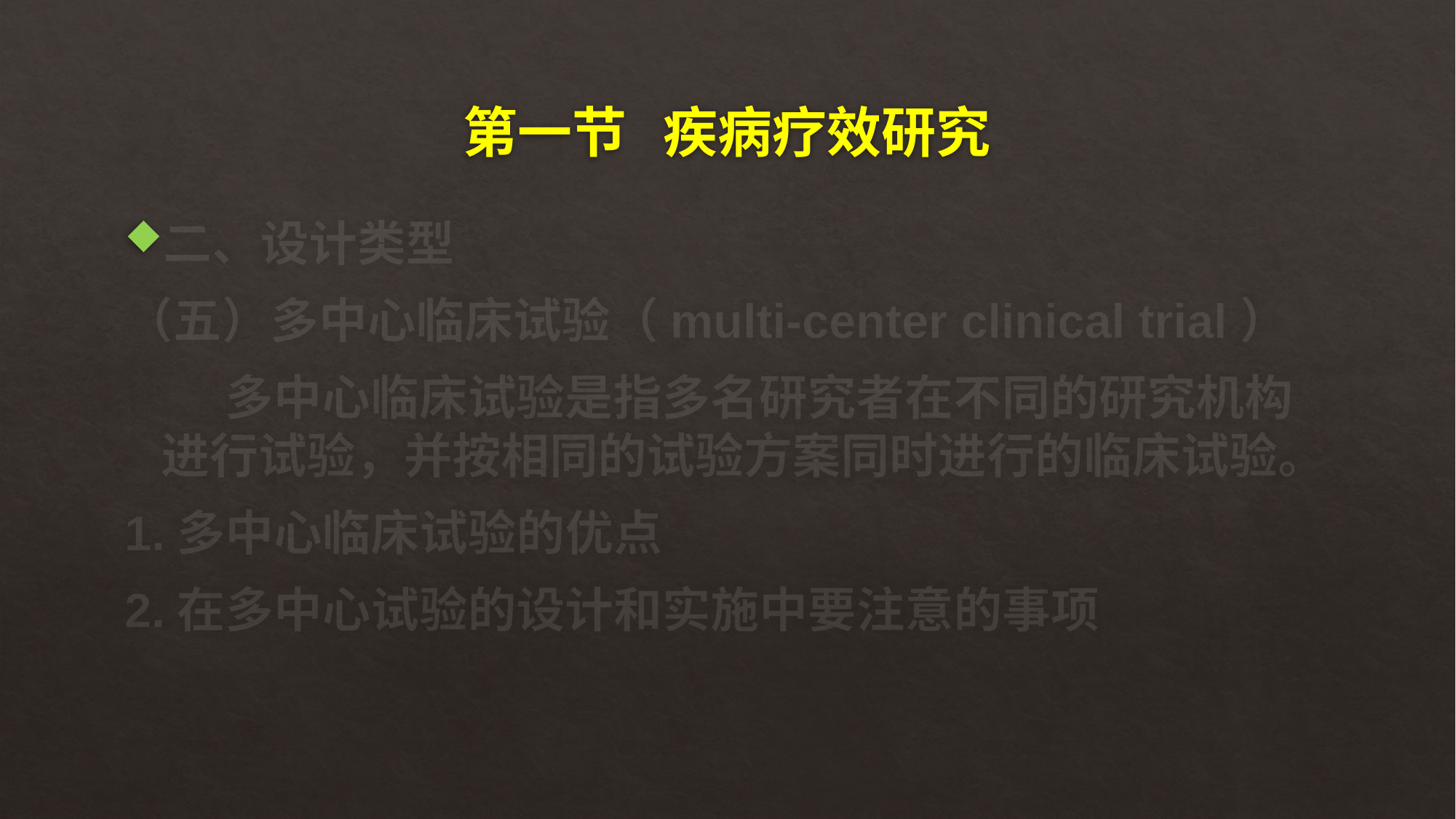

# 第一节   疾病疗效研究
二、设计类型
（五）多中心临床试验（multi-center clinical trial）
        多中心临床试验是指多名研究者在不同的研究机构进行试验，并按相同的试验方案同时进行的临床试验。
1.多中心临床试验的优点
2.在多中心试验的设计和实施中要注意的事项